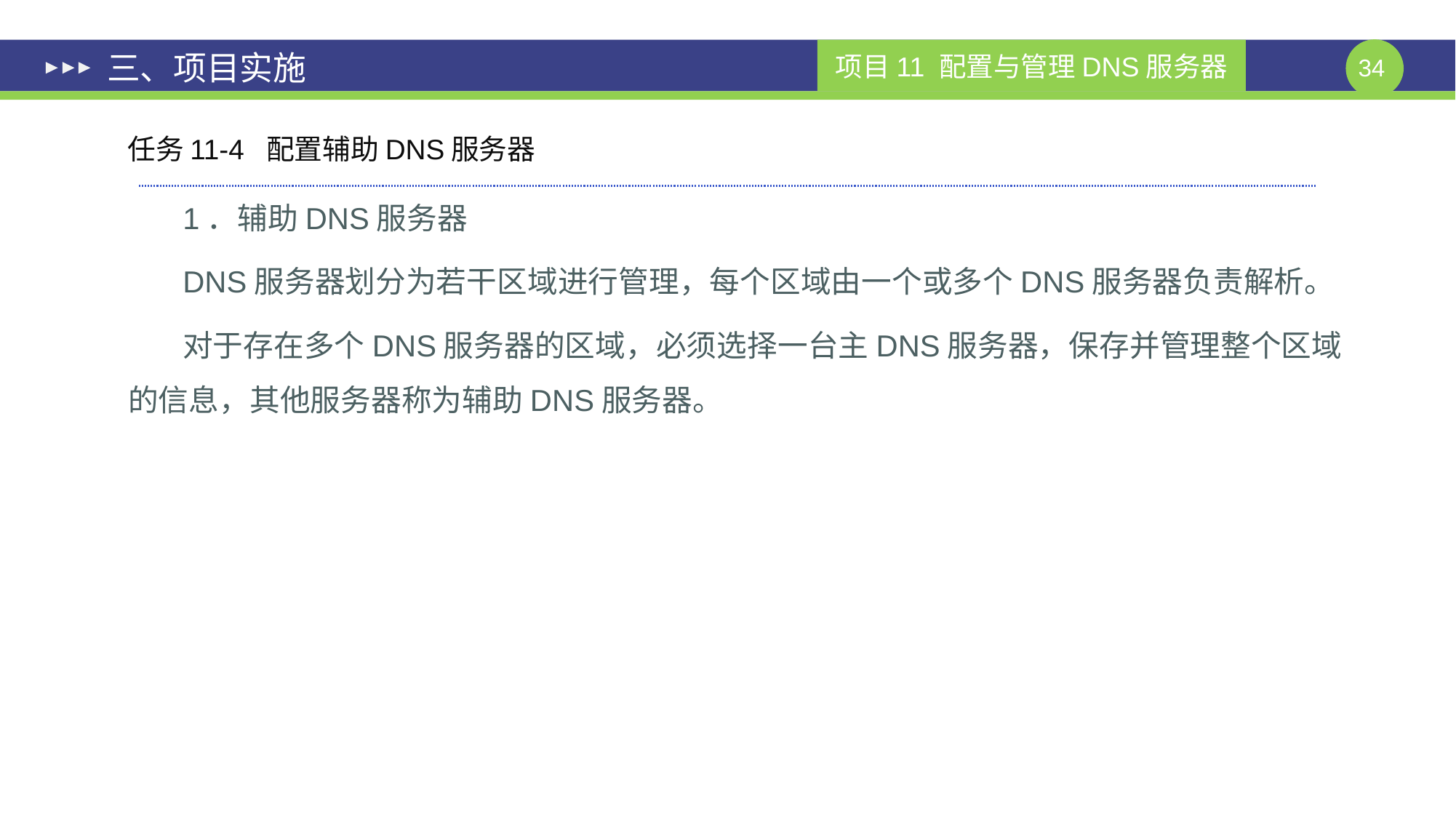

# 三、项目实施
 任务11-4  配置辅助DNS服务器
1．辅助DNS服务器
DNS服务器划分为若干区域进行管理，每个区域由一个或多个DNS服务器负责解析。
对于存在多个DNS服务器的区域，必须选择一台主DNS服务器，保存并管理整个区域的信息，其他服务器称为辅助DNS服务器。